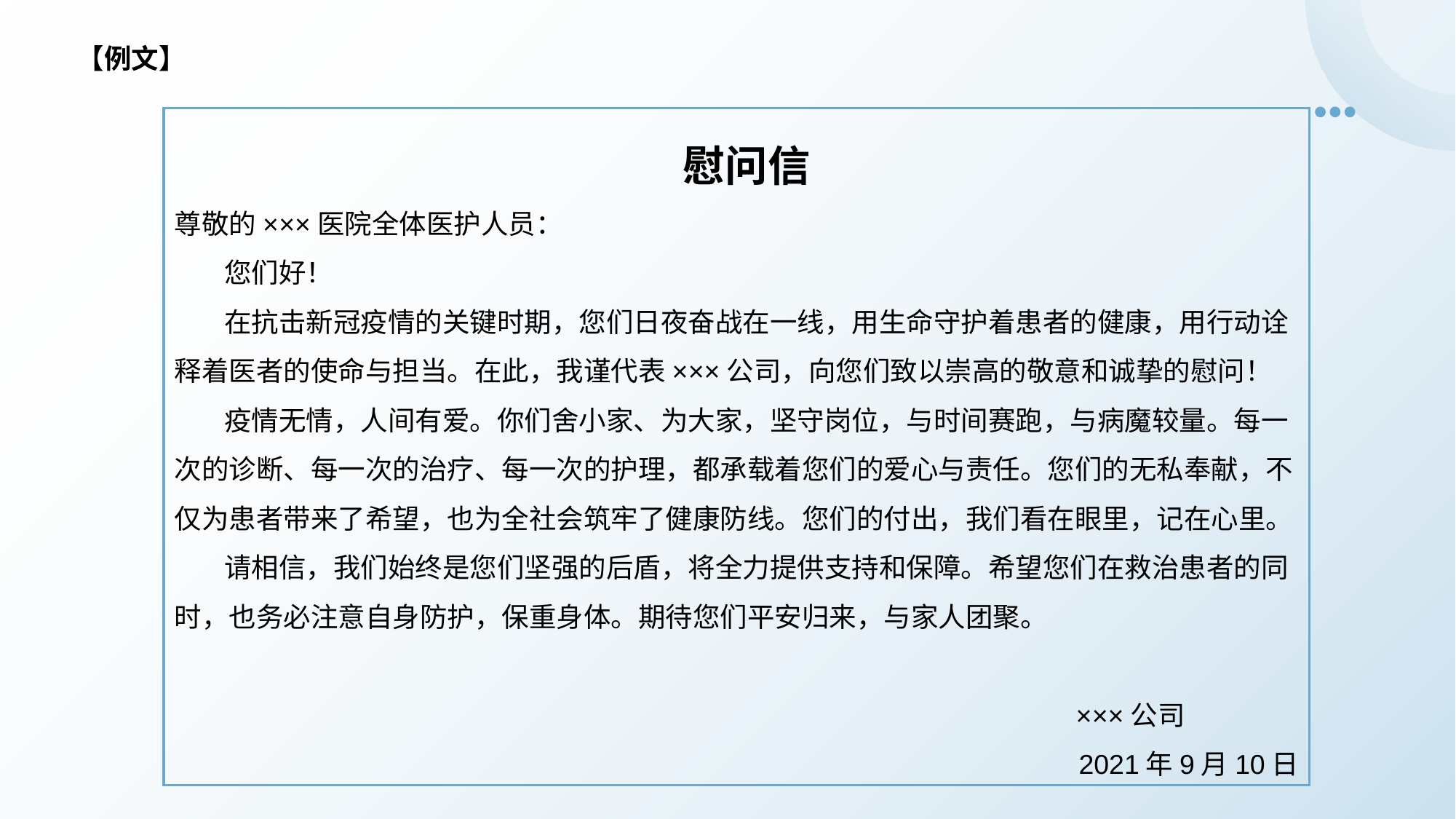

【例文】
 慰问信
尊敬的×××医院全体医护人员：
       您们好！
       在抗击新冠疫情的关键时期，您们日夜奋战在一线，用生命守护着患者的健康，用行动诠释着医者的使命与担当。在此，我谨代表×××公司，向您们致以崇高的敬意和诚挚的慰问！
       疫情无情，人间有爱。你们舍小家、为大家，坚守岗位，与时间赛跑，与病魔较量。每一次的诊断、每一次的治疗、每一次的护理，都承载着您们的爱心与责任。您们的无私奉献，不仅为患者带来了希望，也为全社会筑牢了健康防线。您们的付出，我们看在眼里，记在心里。
       请相信，我们始终是您们坚强的后盾，将全力提供支持和保障。希望您们在救治患者的同时，也务必注意自身防护，保重身体。期待您们平安归来，与家人团聚。

                                                                                                                      ×××公司
2021年9月10日